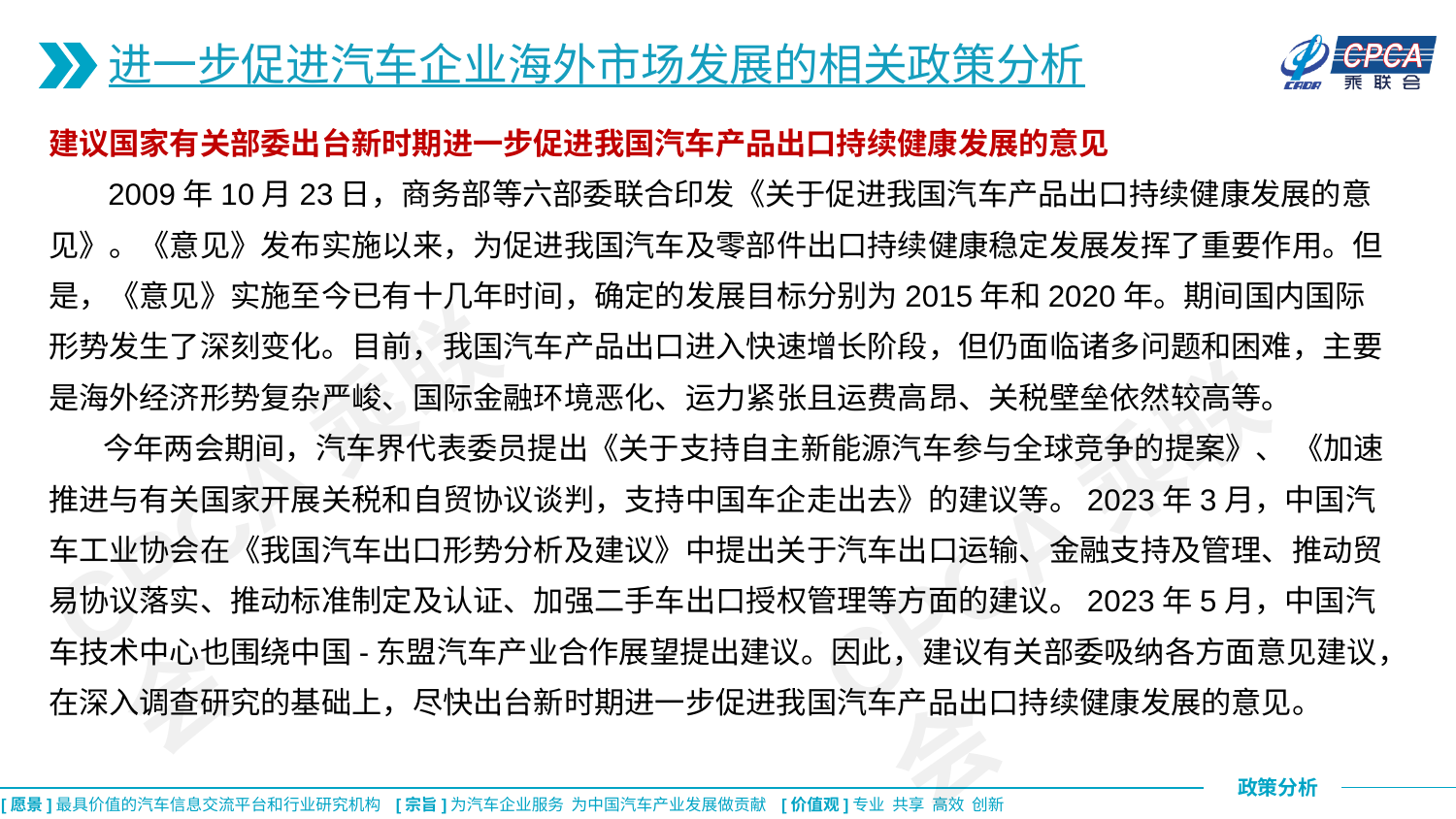

进一步促进汽车企业海外市场发展的相关政策分析
建议国家有关部委出台新时期进一步促进我国汽车产品出口持续健康发展的意见
       2009年10月23日，商务部等六部委联合印发《关于促进我国汽车产品出口持续健康发展的意见》。《意见》发布实施以来，为促进我国汽车及零部件出口持续健康稳定发展发挥了重要作用。但是，《意见》实施至今已有十几年时间，确定的发展目标分别为2015年和2020年。期间国内国际形势发生了深刻变化。目前，我国汽车产品出口进入快速增长阶段，但仍面临诸多问题和困难，主要是海外经济形势复杂严峻、国际金融环境恶化、运力紧张且运费高昂、关税壁垒依然较高等。
       今年两会期间，汽车界代表委员提出《关于支持自主新能源汽车参与全球竞争的提案》、 《加速推进与有关国家开展关税和自贸协议谈判，支持中国车企走出去》的建议等。2023年3月，中国汽车工业协会在《我国汽车出口形势分析及建议》中提出关于汽车出口运输、金融支持及管理、推动贸易协议落实、推动标准制定及认证、加强二手车出口授权管理等方面的建议。2023年5月，中国汽车技术中心也围绕中国-东盟汽车产业合作展望提出建议。因此，建议有关部委吸纳各方面意见建议，在深入调查研究的基础上，尽快出台新时期进一步促进我国汽车产品出口持续健康发展的意见。
CPCA乘联会
CPCA乘联会